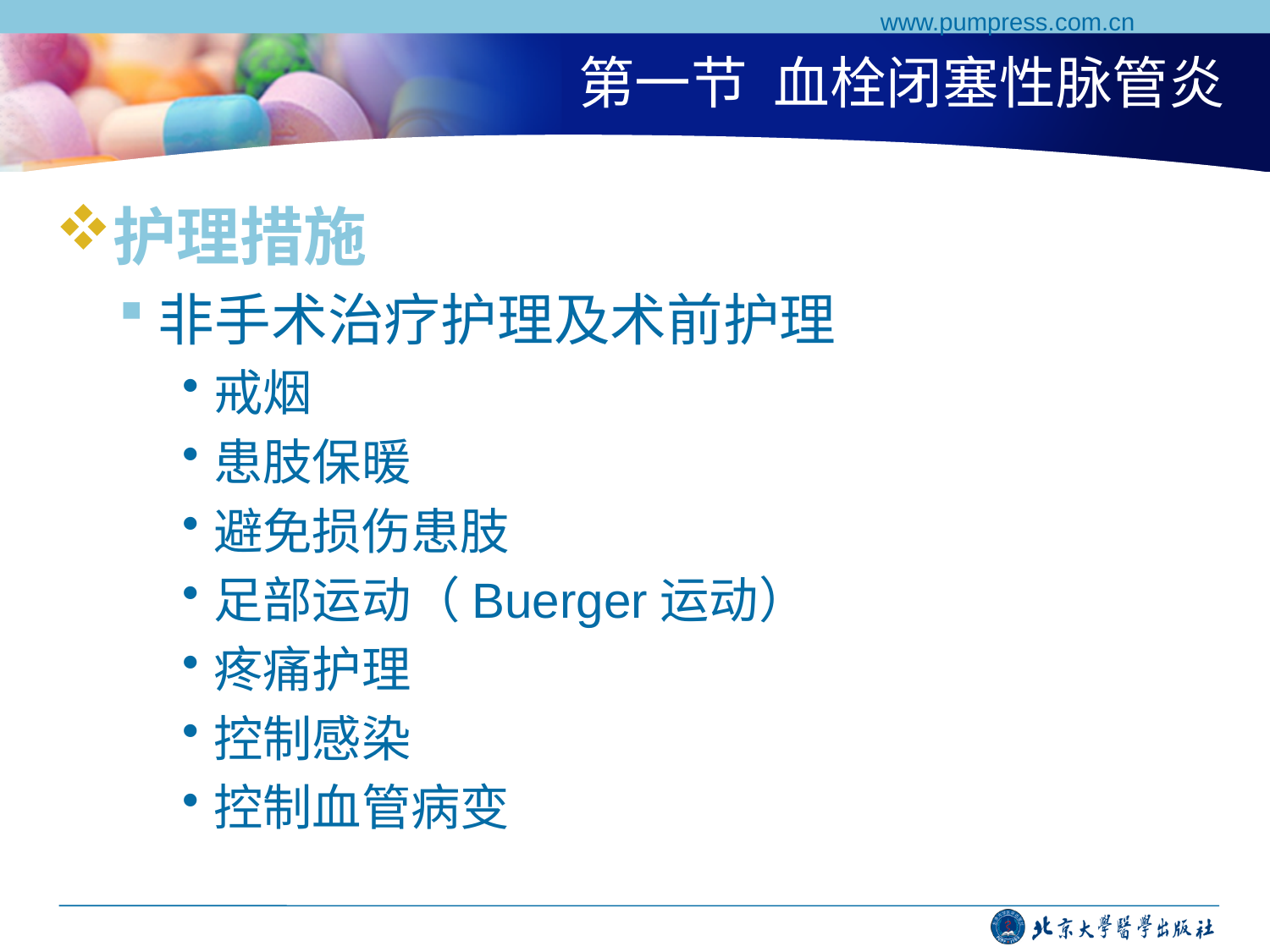

www.pumpress.com.cn
# 第一节  血栓闭塞性脉管炎
护理措施
非手术治疗护理及术前护理
戒烟
患肢保暖
避免损伤患肢
足部运动（Buerger运动）
疼痛护理
控制感染
控制血管病变